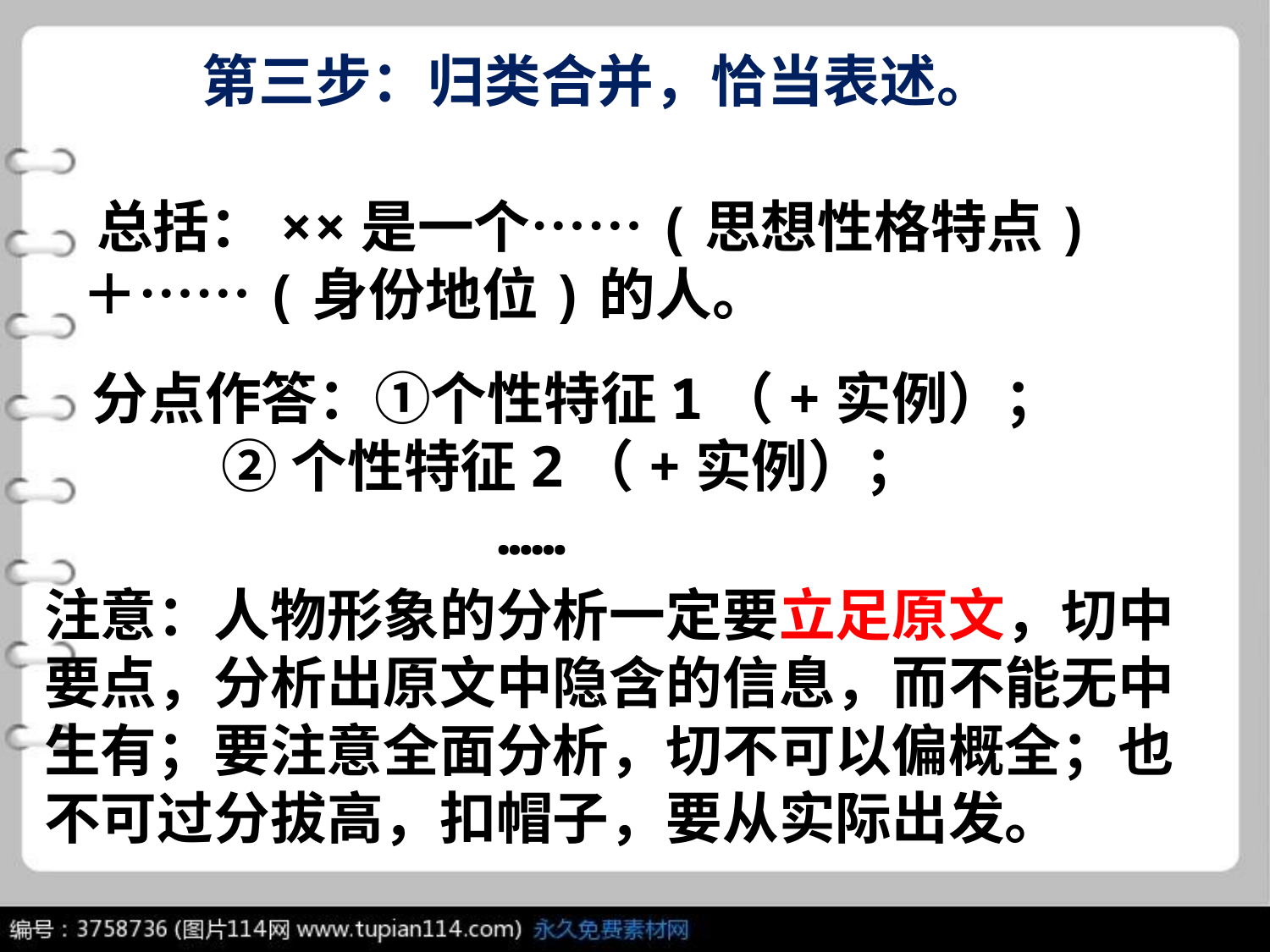

第三步：归类合并，恰当表述。
 总括：××是一个……(思想性格特点) ＋……(身份地位)的人。

分点作答：①个性特征1（+实例）；
          ②个性特征2（+实例）；
            ……
注意：人物形象的分析一定要立足原文，切中要点，分析出原文中隐含的信息，而不能无中生有；要注意全面分析，切不可以偏概全；也不可过分拔高，扣帽子，要从实际出发。